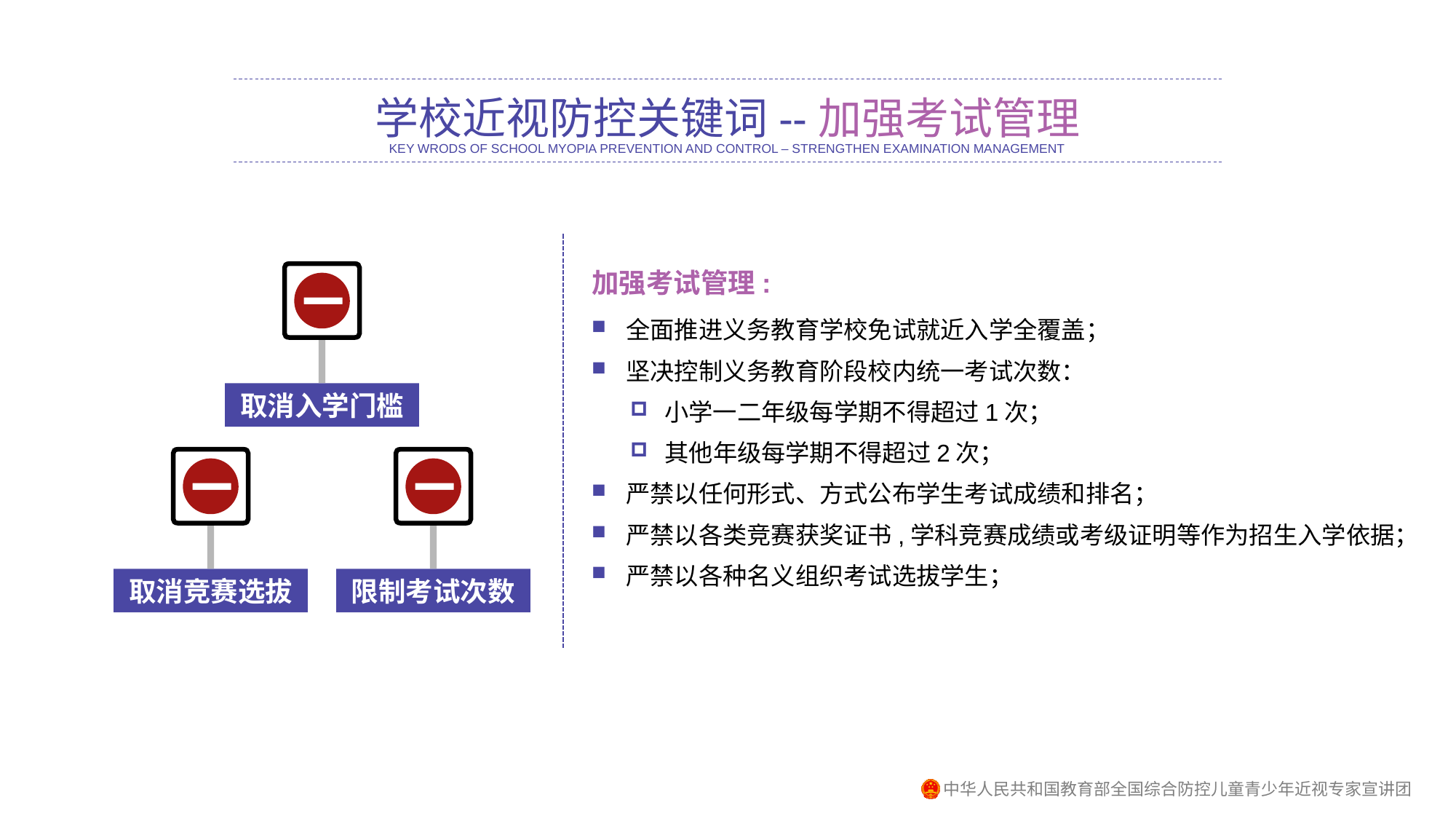

学校近视防控关键词--加强考试管理
KEY WRODS OF SCHOOL MYOPIA PREVENTION AND CONTROL – STRENGTHEN EXAMINATION MANAGEMENT
加强考试管理:

取消入学门槛

取消竞赛选拔

限制考试次数
全面推进义务教育学校免试就近入学全覆盖；
坚决控制义务教育阶段校内统一考试次数：
小学一二年级每学期不得超过1次；
其他年级每学期不得超过2次；
严禁以任何形式、方式公布学生考试成绩和排名；
严禁以各类竞赛获奖证书,学科竞赛成绩或考级证明等作为招生入学依据；
严禁以各种名义组织考试选拔学生；